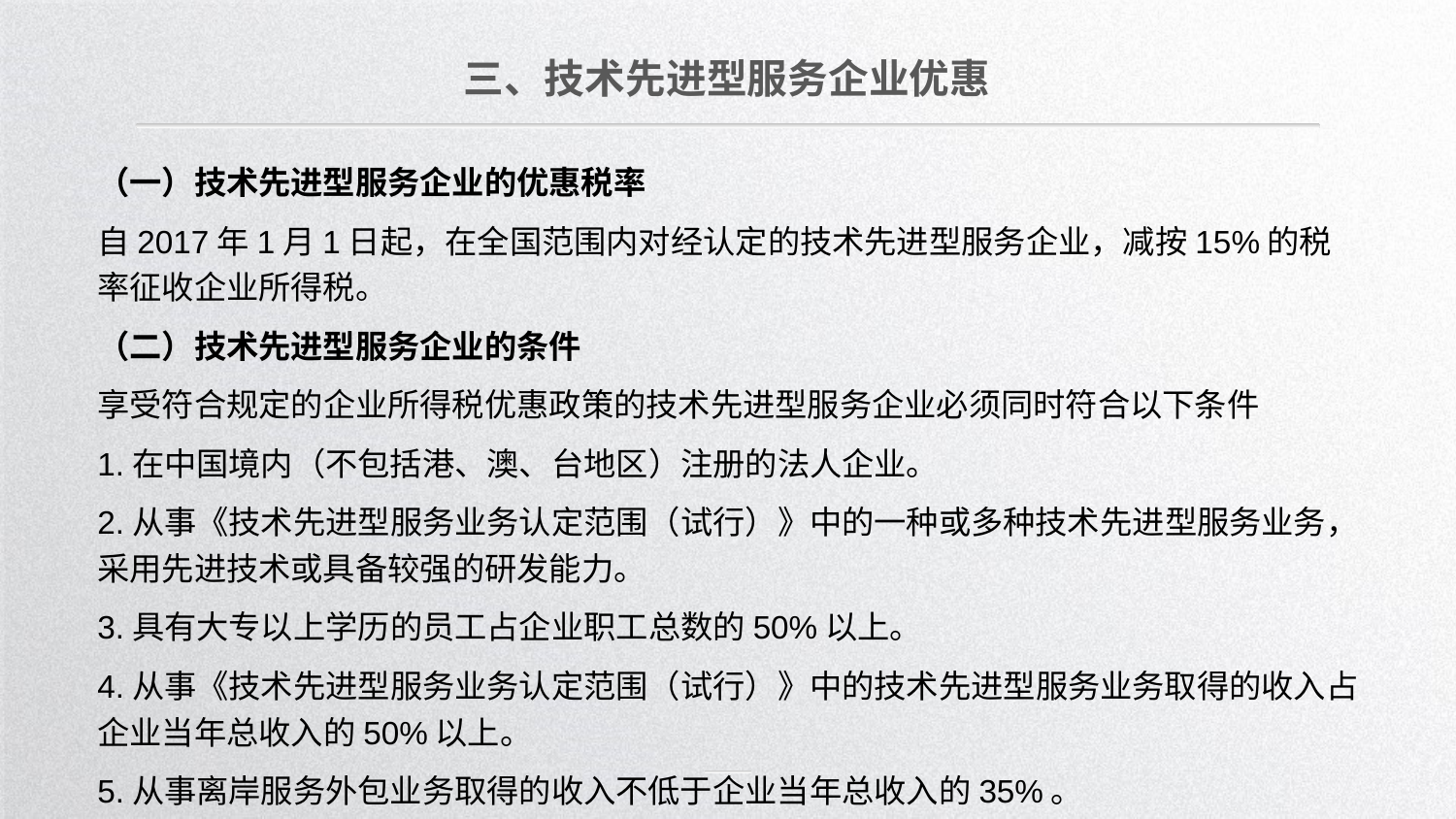

三、技术先进型服务企业优惠
（一）技术先进型服务企业的优惠税率
自2017年1月1日起，在全国范围内对经认定的技术先进型服务企业，减按15%的税率征收企业所得税。
（二）技术先进型服务企业的条件
享受符合规定的企业所得税优惠政策的技术先进型服务企业必须同时符合以下条件
1.在中国境内（不包括港、澳、台地区）注册的法人企业。
2.从事《技术先进型服务业务认定范围（试行）》中的一种或多种技术先进型服务业务，采用先进技术或具备较强的研发能力。
3.具有大专以上学历的员工占企业职工总数的50%以上。
4.从事《技术先进型服务业务认定范围（试行）》中的技术先进型服务业务取得的收入占企业当年总收入的50%以上。
5.从事离岸服务外包业务取得的收入不低于企业当年总收入的35%。